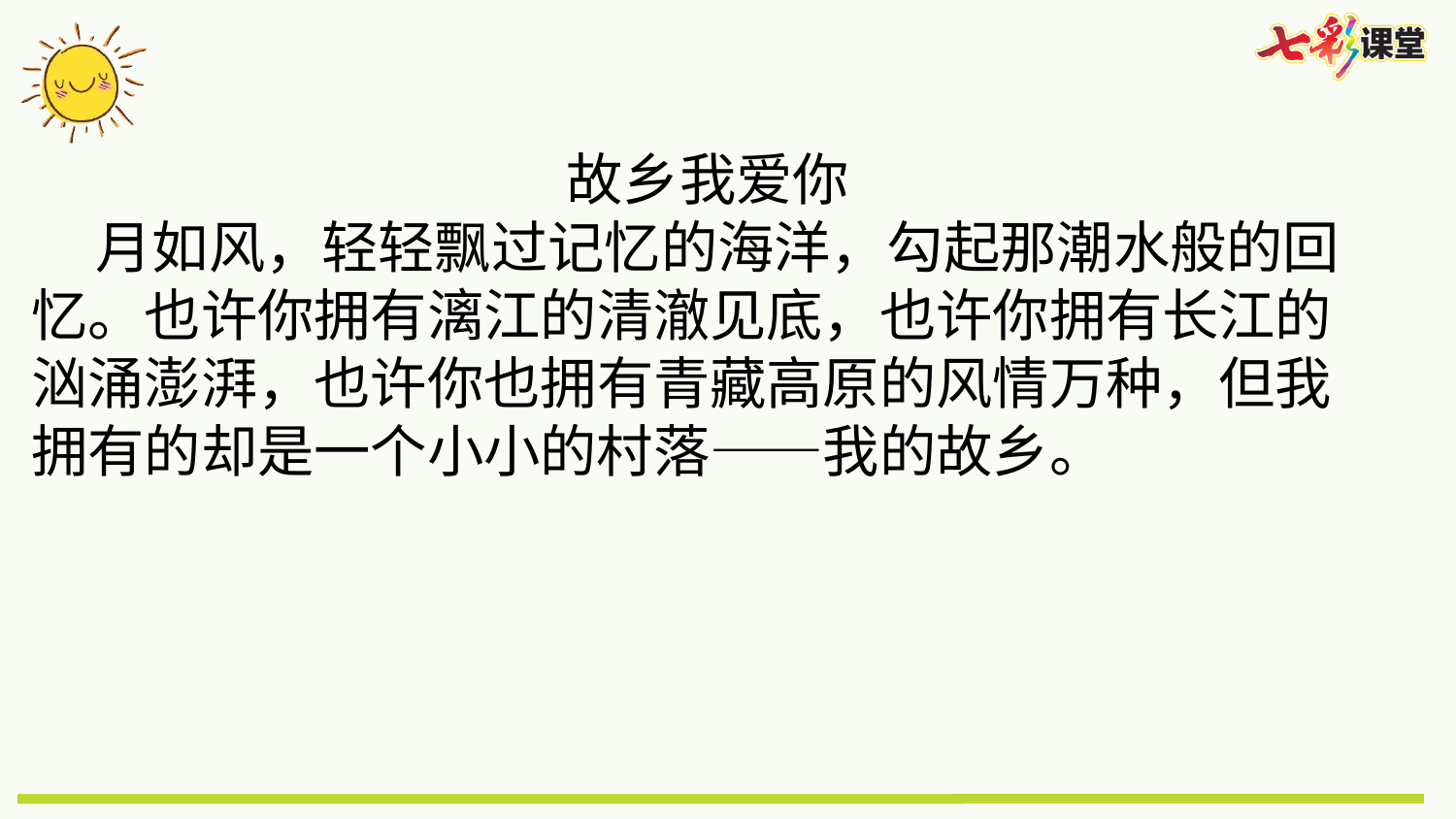

故乡我爱你
    月如风，轻轻飘过记忆的海洋，勾起那潮水般的回忆。也许你拥有漓江的清澈见底，也许你拥有长江的汹涌澎湃，也许你也拥有青藏高原的风情万种，但我拥有的却是一个小小的村落——我的故乡。